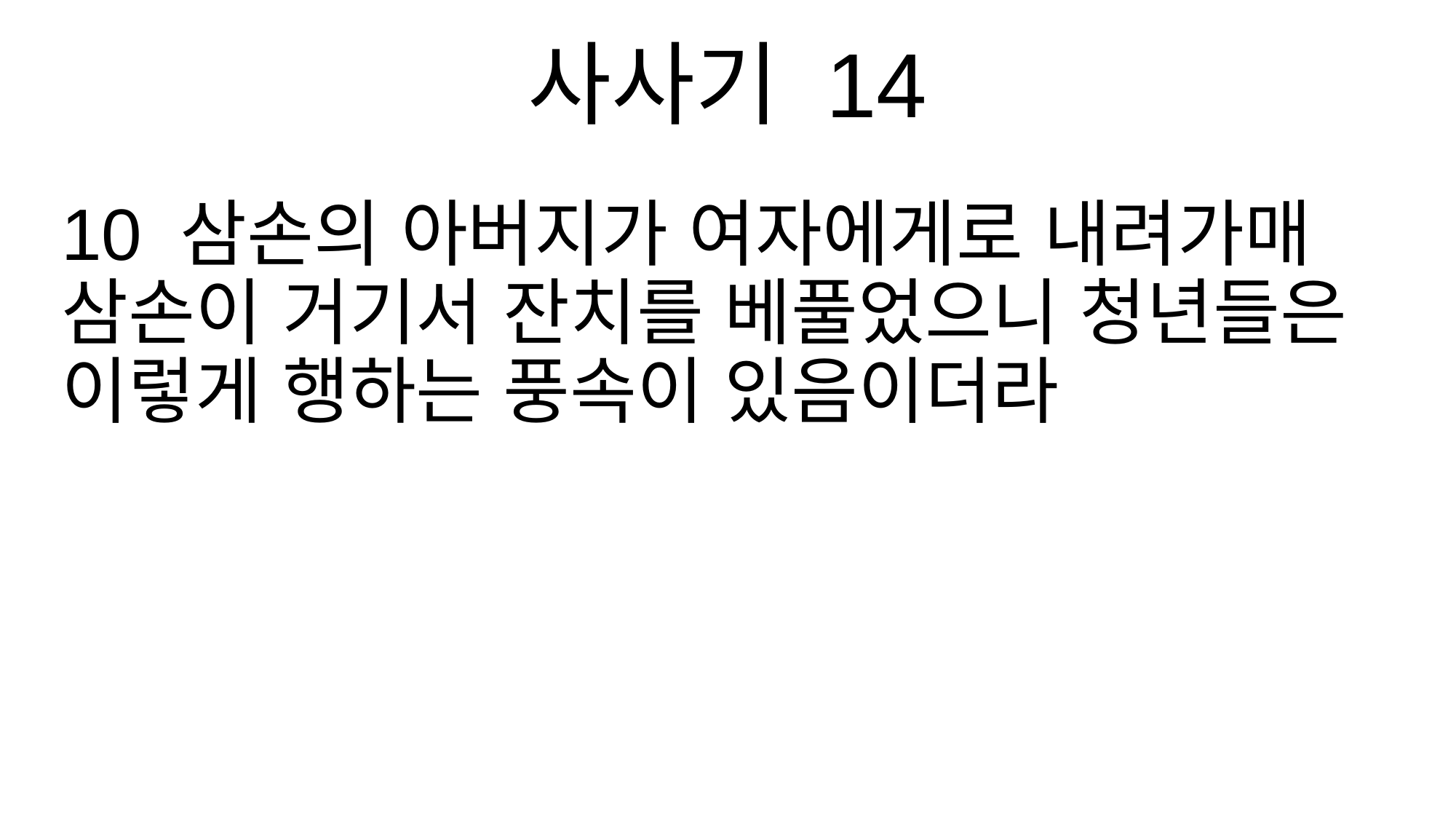

사사기 14
10 삼손의 아버지가 여자에게로 내려가매 삼손이 거기서 잔치를 베풀었으니 청년들은 이렇게 행하는 풍속이 있음이더라